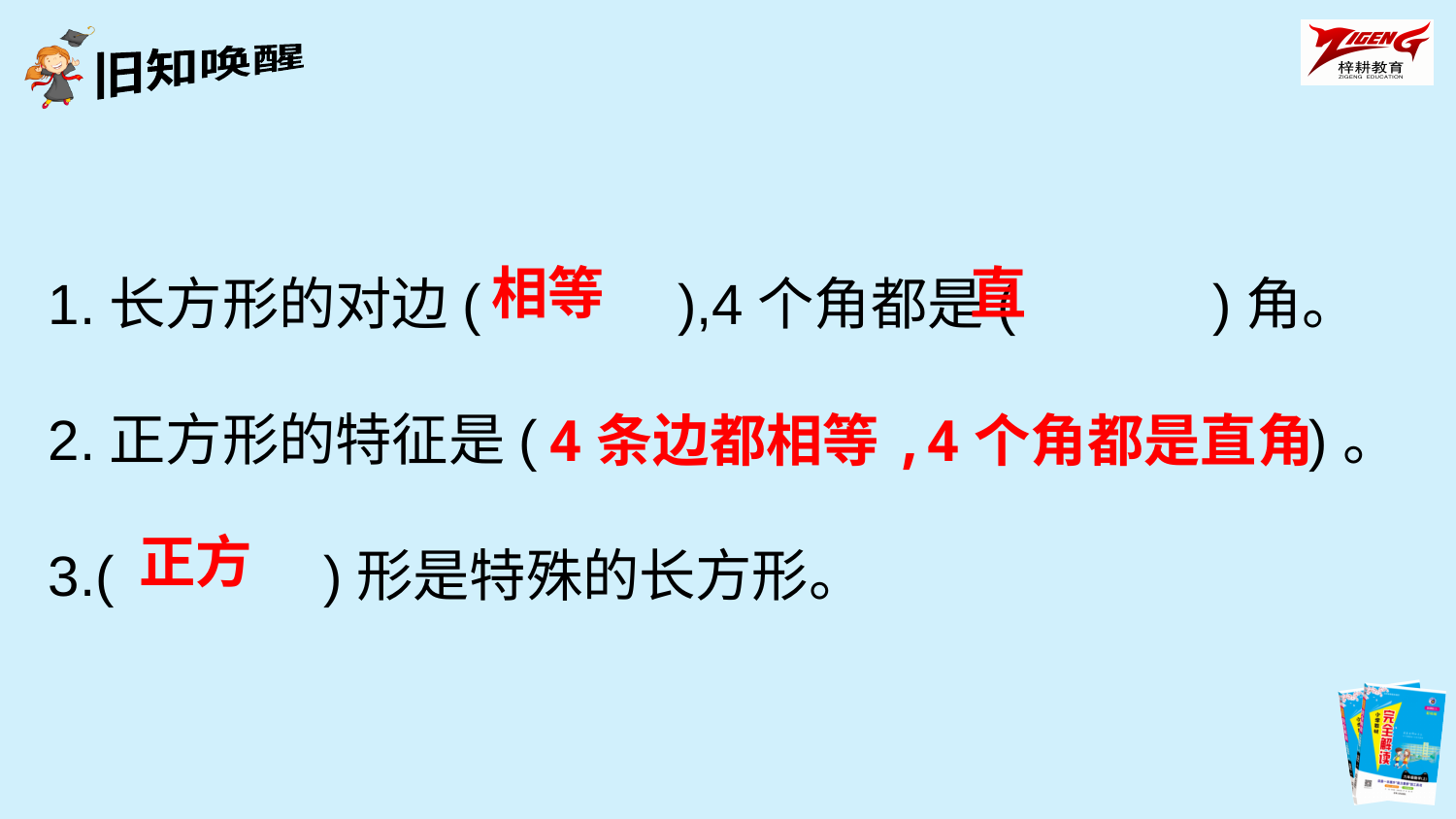

1.长方形的对边(　　　),4个角都是(　　　)角。
2.正方形的特征是(                                                 )。
3.(　　　 )形是特殊的长方形。
相等
直
4条边都相等,4个角都是直角
正方